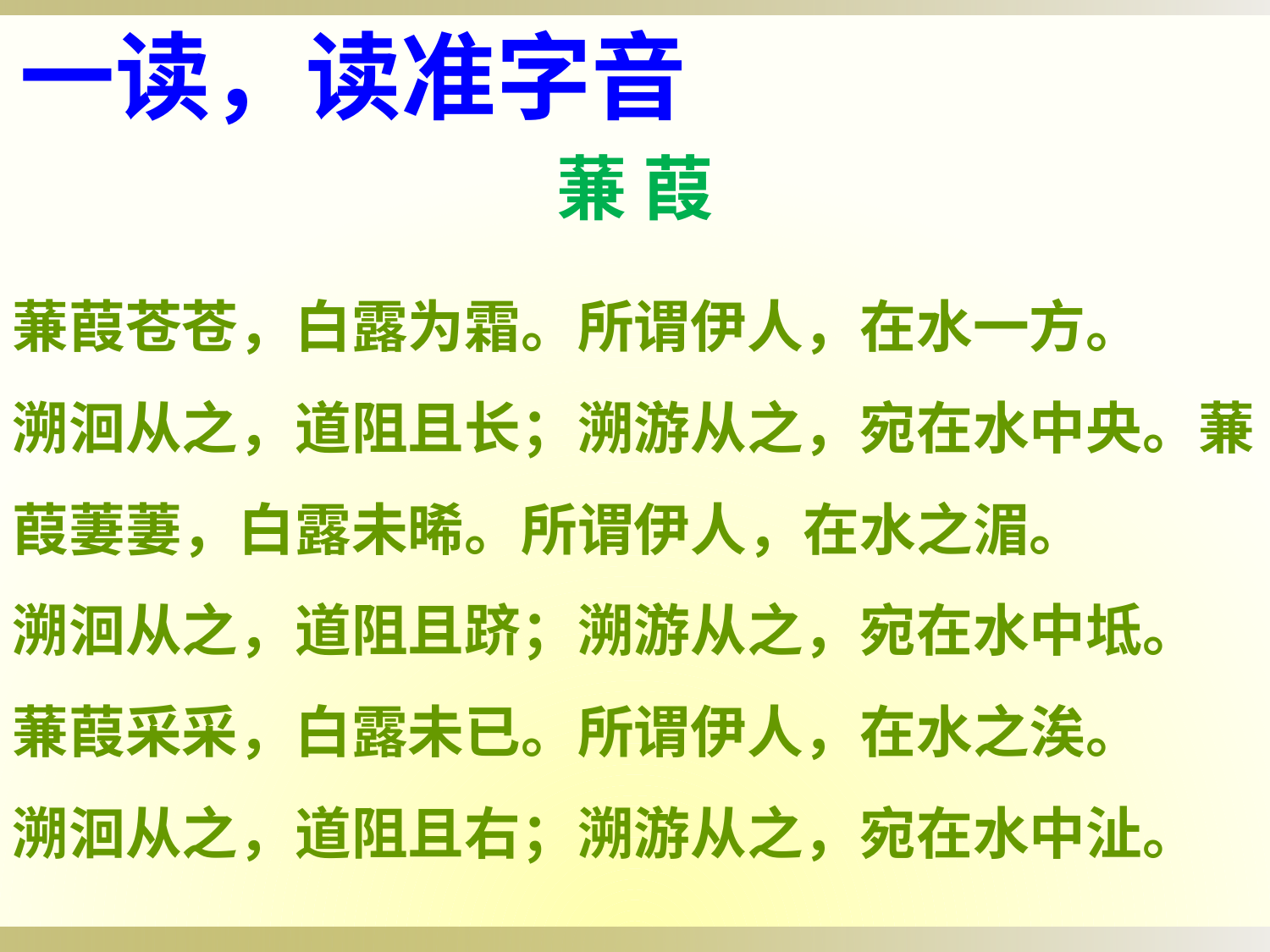

一读，读准字音
蒹 葭
蒹葭苍苍，白露为霜。所谓伊人，在水一方。
溯洄从之，道阻且长；溯游从之，宛在水中央。蒹葭萋萋，白露未晞。所谓伊人，在水之湄。　　
溯洄从之，道阻且跻；溯游从之，宛在水中坻。
蒹葭采采，白露未已。所谓伊人，在水之涘。　　
溯洄从之，道阻且右；溯游从之，宛在水中沚。